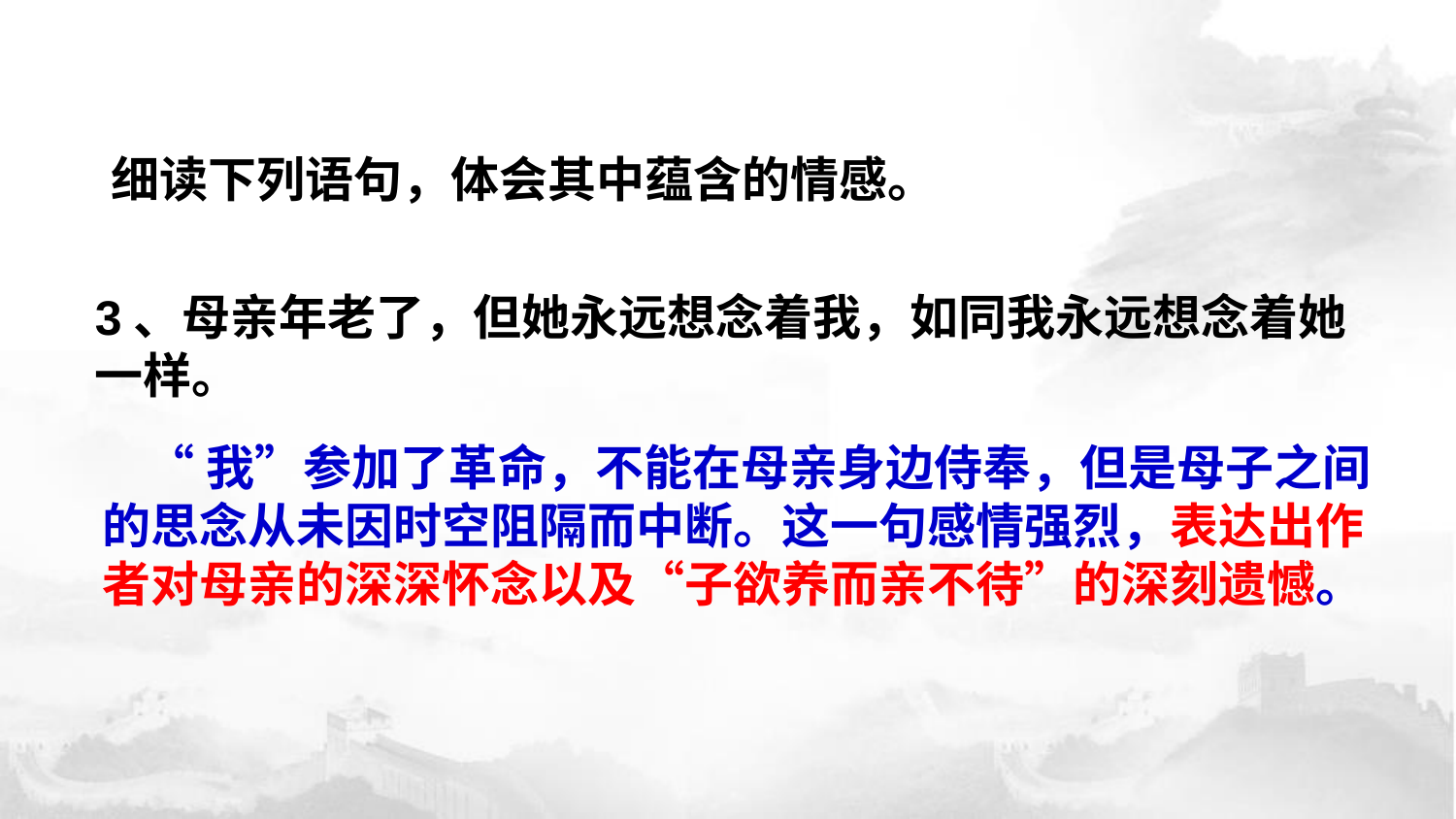

细读下列语句，体会其中蕴含的情感。
3、母亲年老了，但她永远想念着我，如同我永远想念着她一样。
    “我”参加了革命，不能在母亲身边侍奉，但是母子之间的思念从未因时空阻隔而中断。这一句感情强烈，表达出作者对母亲的深深怀念以及“子欲养而亲不待”的深刻遗憾。